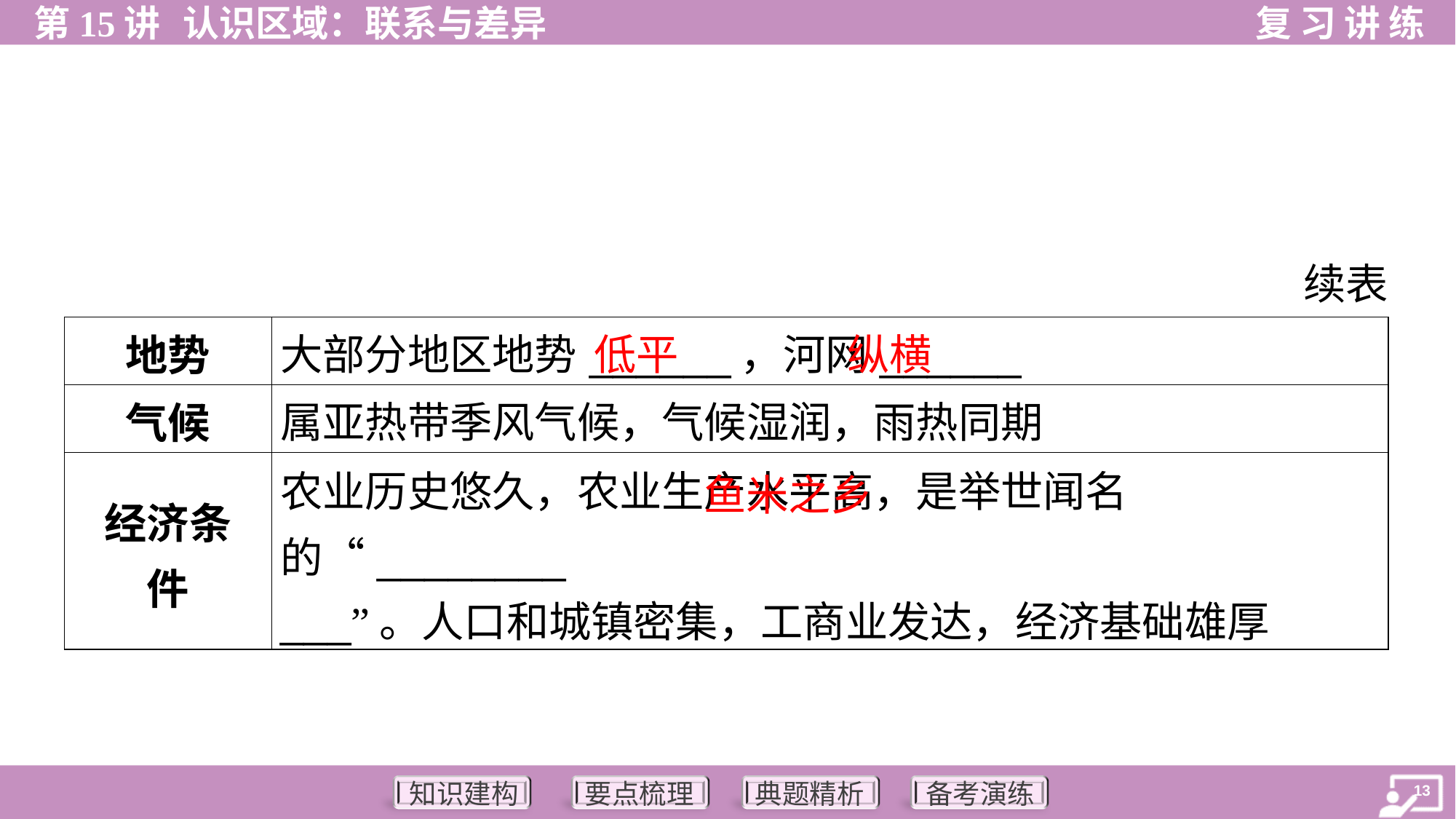

续表
低平
纵横
| 地势 | 大部分地区地势\_\_\_\_\_\_，河网\_\_\_\_\_\_ |
| --- | --- |
| 气候 | 属亚热带季风气候，气候湿润，雨热同期 |
| 经济条 件 | 农业历史悠久，农业生产水平高，是举世闻名的“\_\_\_\_\_\_\_\_ \_\_\_”。人口和城镇密集，工商业发达，经济基础雄厚 |
                                            鱼米之乡